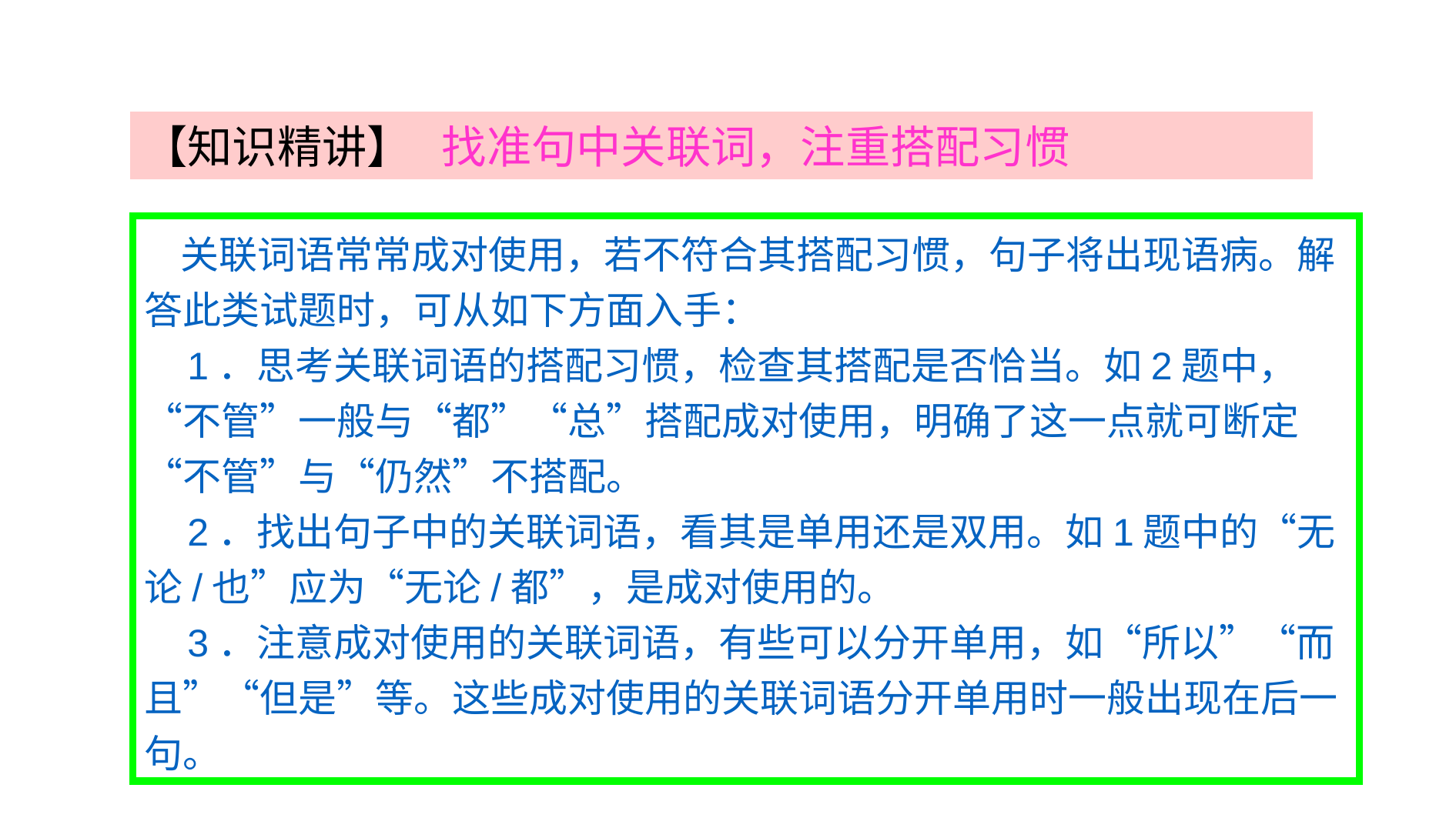

【知识精讲】   找准句中关联词，注重搭配习惯
    关联词语常常成对使用，若不符合其搭配习惯，句子将出现语病。解答此类试题时，可从如下方面入手：
    1．思考关联词语的搭配习惯，检查其搭配是否恰当。如2题中，“不管”一般与“都”“总”搭配成对使用，明确了这一点就可断定“不管”与“仍然”不搭配。
    2．找出句子中的关联词语，看其是单用还是双用。如1题中的“无论/也”应为“无论/都”，是成对使用的。
    3．注意成对使用的关联词语，有些可以分开单用，如“所以”“而且”“但是”等。这些成对使用的关联词语分开单用时一般出现在后一句。